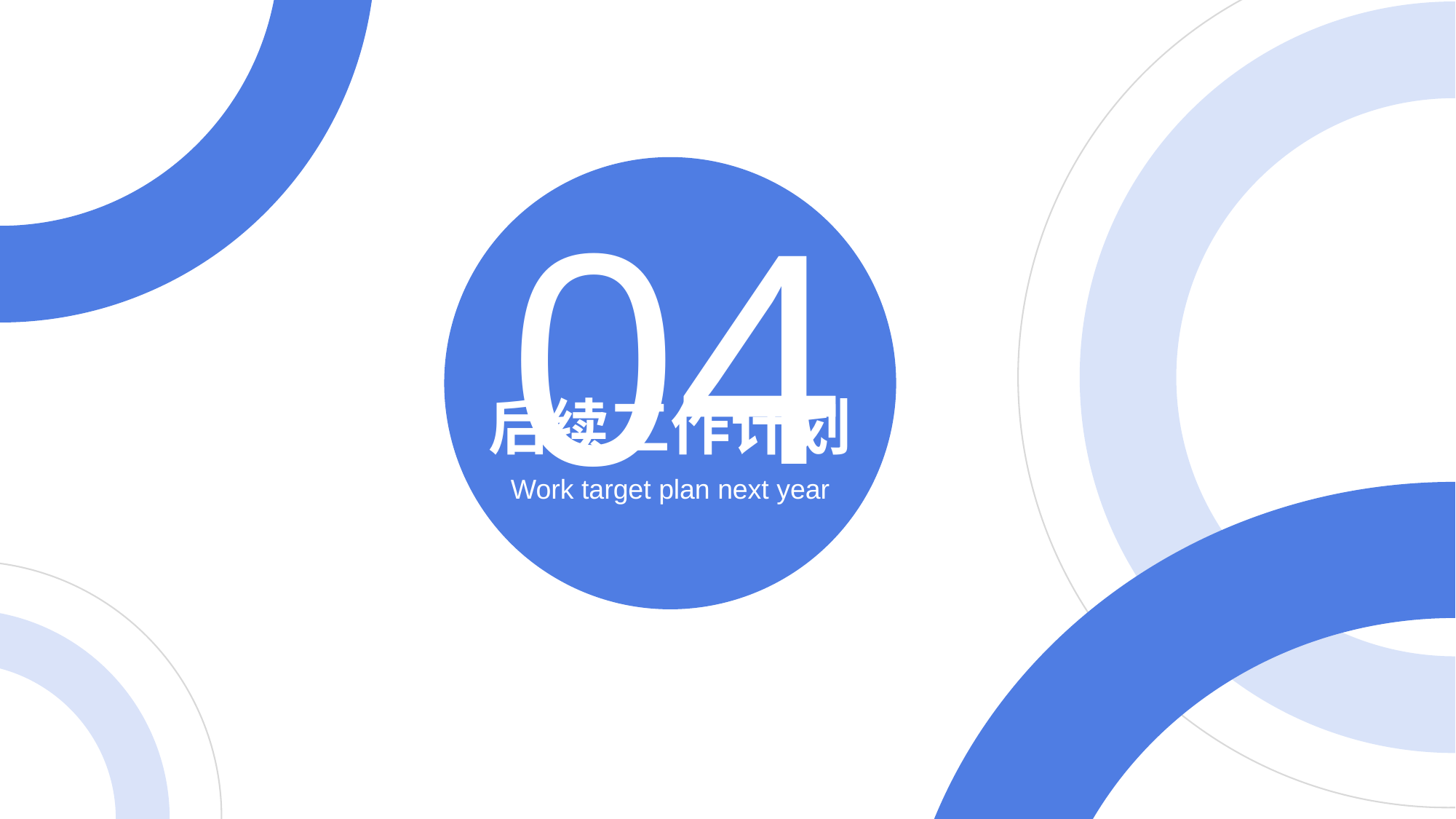

04

后续工作计划
Work target plan next year